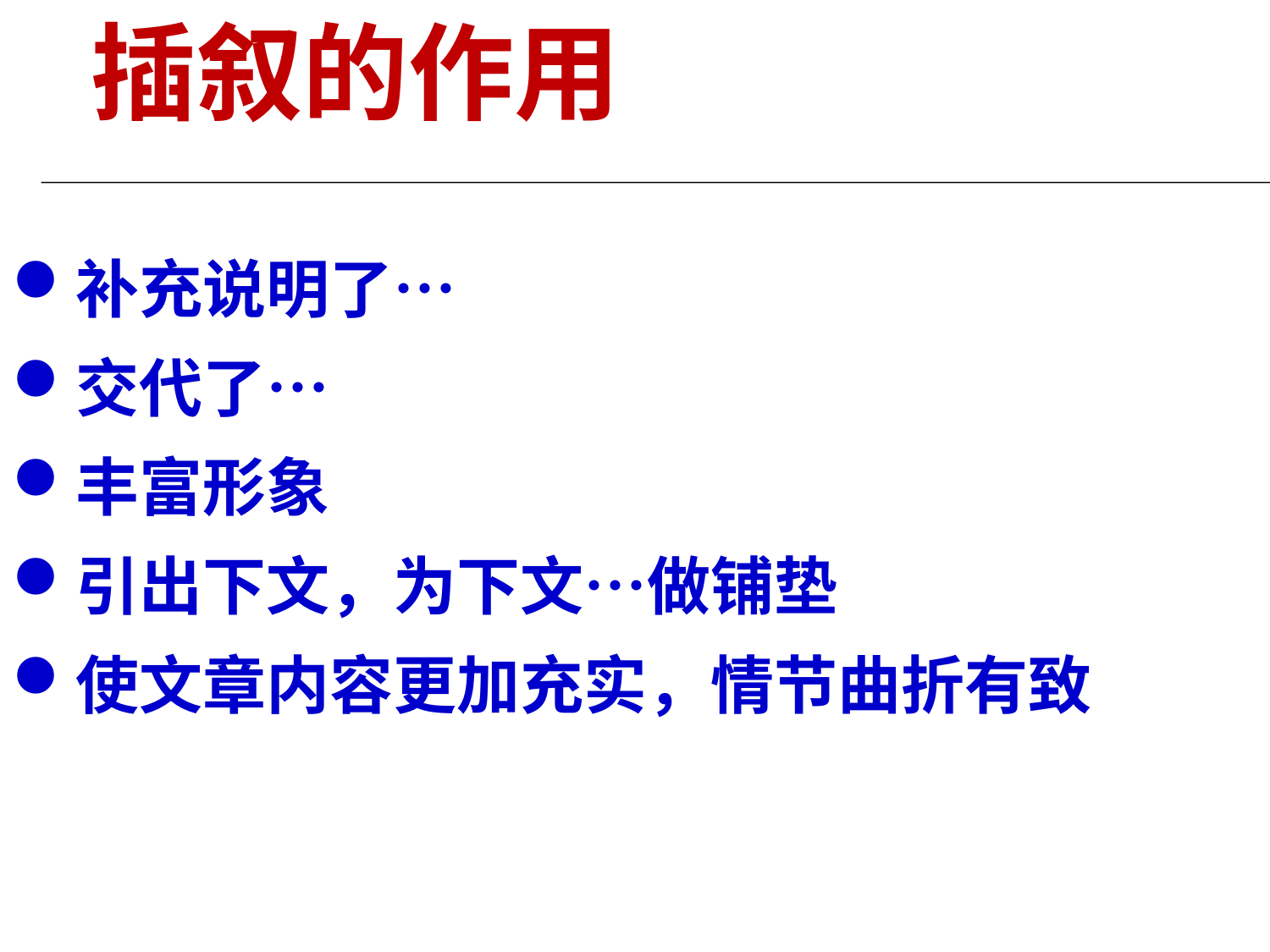

插叙的作用

补充说明了…
交代了…
丰富形象
引出下文，为下文…做铺垫
使文章内容更加充实，情节曲折有致